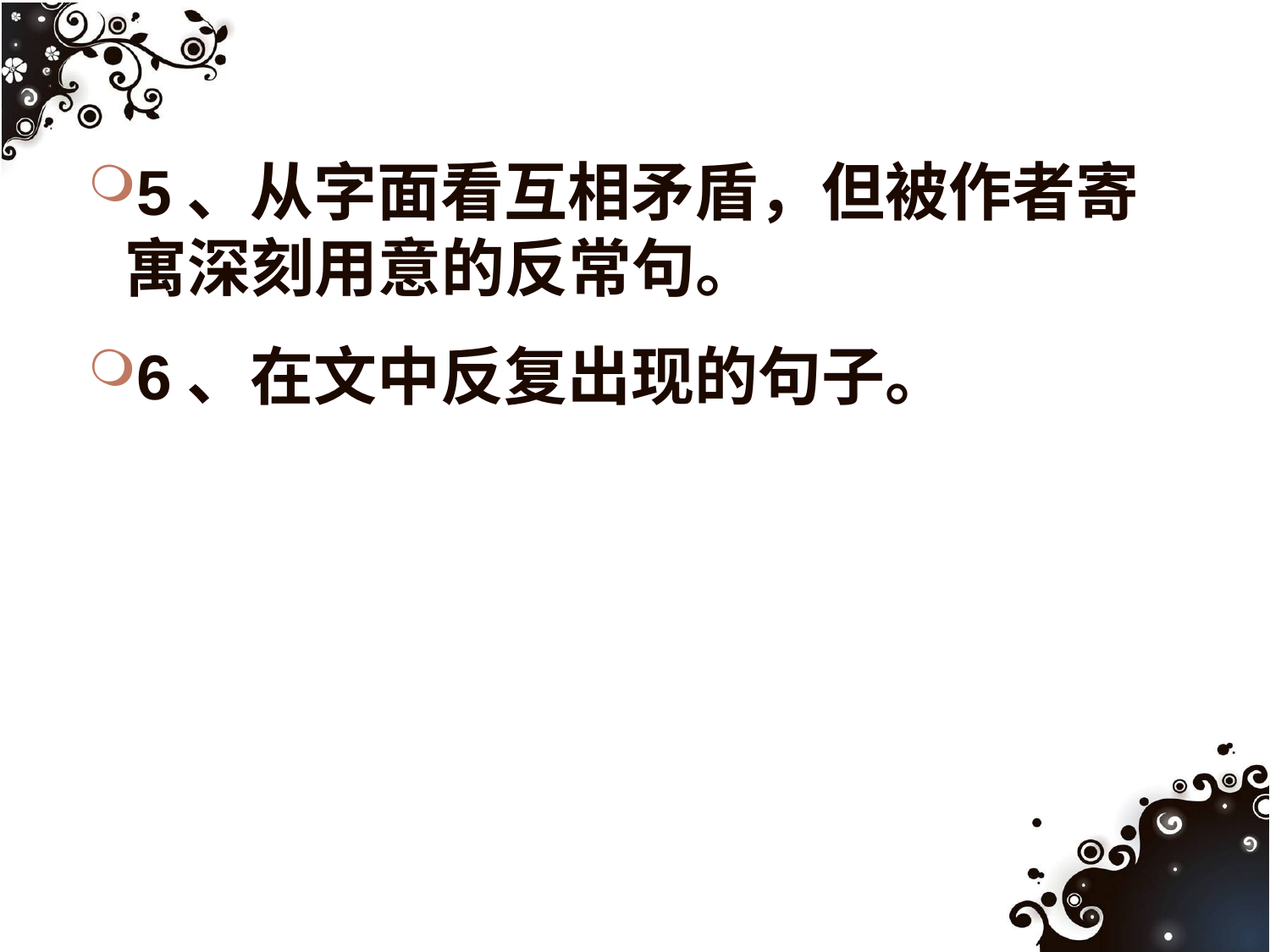

5、从字面看互相矛盾，但被作者寄寓深刻用意的反常句。
6、在文中反复出现的句子。